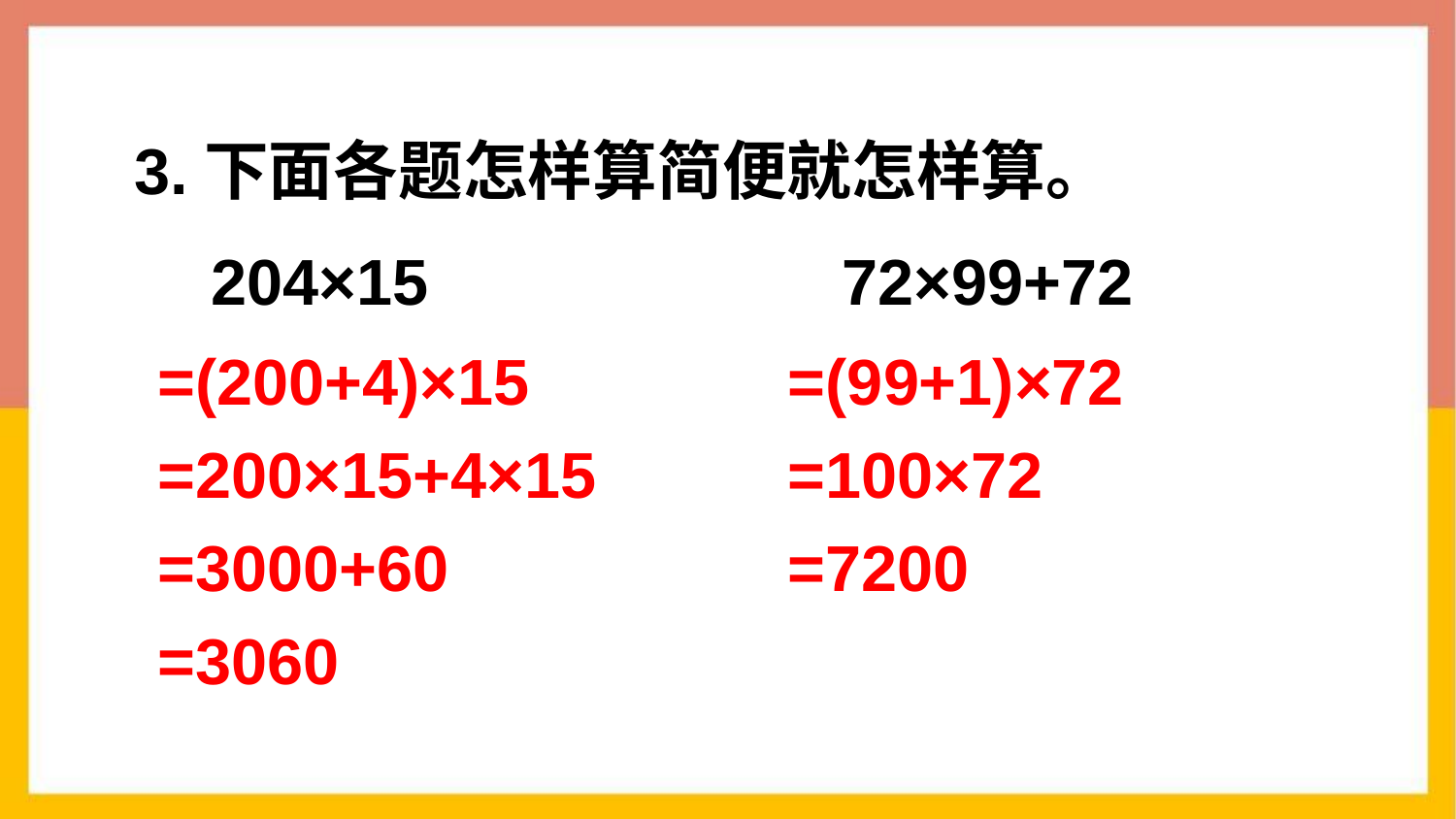

3.下面各题怎样算简便就怎样算。
   204×15
   72×99+72
=(200+4)×15
=200×15+4×15
=3000+60
=3060
=(99+1)×72
=100×72
=7200